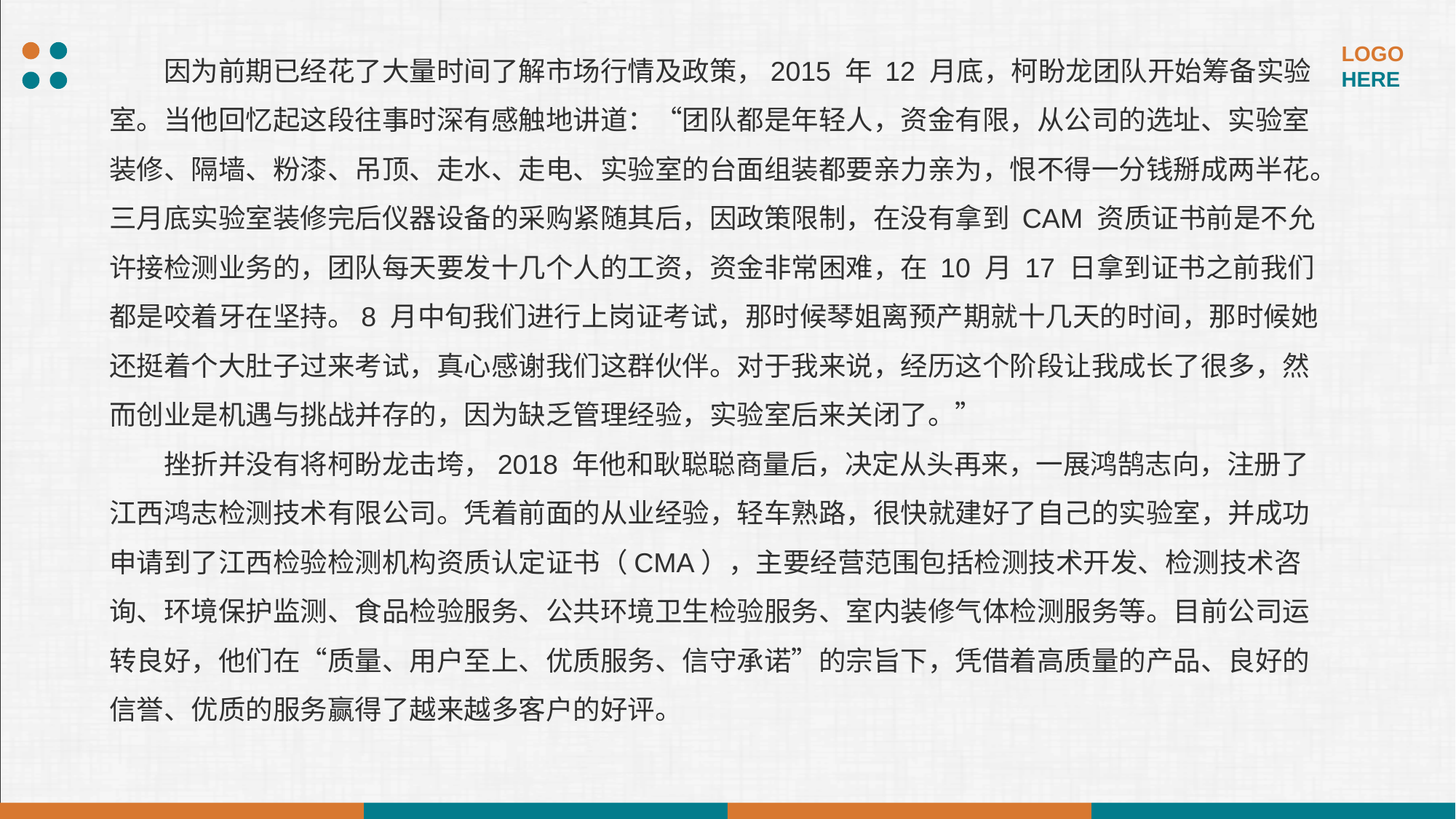

因为前期已经花了大量时间了解市场行情及政策，2015 年 12 月底，柯盼龙团队开始筹备实验室。当他回忆起这段往事时深有感触地讲道：“团队都是年轻人，资金有限，从公司的选址、实验室装修、隔墙、粉漆、吊顶、走水、走电、实验室的台面组装都要亲力亲为，恨不得一分钱掰成两半花。三月底实验室装修完后仪器设备的采购紧随其后，因政策限制，在没有拿到 CAM 资质证书前是不允许接检测业务的，团队每天要发十几个人的工资，资金非常困难，在 10 月 17 日拿到证书之前我们都是咬着牙在坚持。8 月中旬我们进行上岗证考试，那时候琴姐离预产期就十几天的时间，那时候她还挺着个大肚子过来考试，真心感谢我们这群伙伴。对于我来说，经历这个阶段让我成长了很多，然而创业是机遇与挑战并存的，因为缺乏管理经验，实验室后来关闭了。”
挫折并没有将柯盼龙击垮，2018 年他和耿聪聪商量后，决定从头再来，一展鸿鹄志向，注册了江西鸿志检测技术有限公司。凭着前面的从业经验，轻车熟路，很快就建好了自己的实验室，并成功申请到了江西检验检测机构资质认定证书（CMA），主要经营范围包括检测技术开发、检测技术咨询、环境保护监测、食品检验服务、公共环境卫生检验服务、室内装修气体检测服务等。目前公司运转良好，他们在“质量、用户至上、优质服务、信守承诺”的宗旨下，凭借着高质量的产品、良好的信誉、优质的服务赢得了越来越多客户的好评。